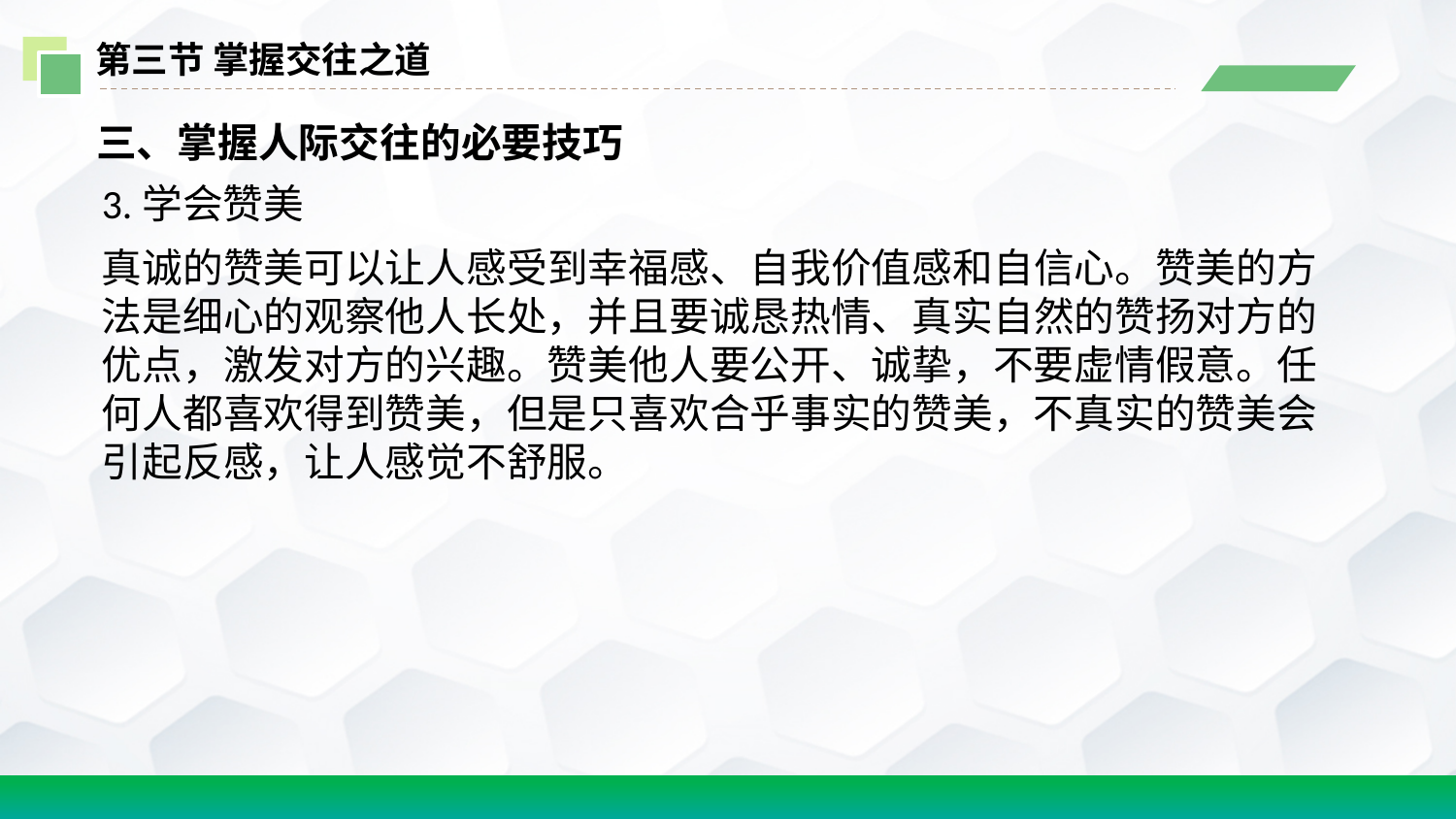

第三节 掌握交往之道
三、掌握人际交往的必要技巧
3.学会赞美
真诚的赞美可以让人感受到幸福感、自我价值感和自信心。赞美的方法是细心的观察他人长处，并且要诚恳热情、真实自然的赞扬对方的优点，激发对方的兴趣。赞美他人要公开、诚挚，不要虚情假意。任何人都喜欢得到赞美，但是只喜欢合乎事实的赞美，不真实的赞美会引起反感，让人感觉不舒服。